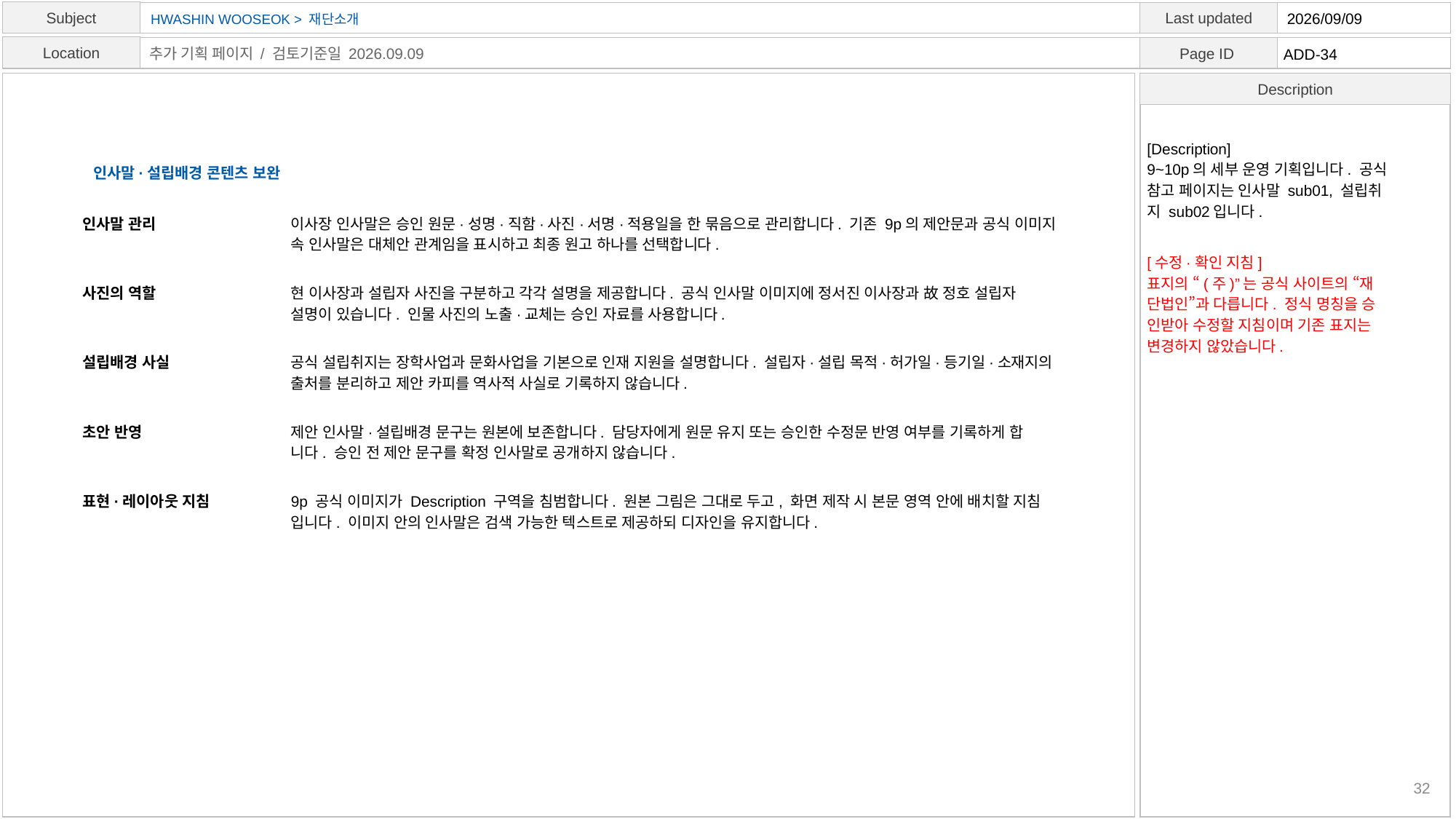

HWASHIN WOOSEOK > 재단소개
2026/09/09
ADD-34
추가 기획 페이지 / 검토기준일 2026.09.09
[Description]
9~10p의 세부 운영 기획입니다. 공식
참고 페이지는 인사말 sub01, 설립취
지 sub02입니다.
인사말·설립배경 콘텐츠 보완
인사말 관리
이사장 인사말은 승인 원문·성명·직함·사진·서명·적용일을 한 묶음으로 관리합니다. 기존 9p의 제안문과 공식 이미지
속 인사말은 대체안 관계임을 표시하고 최종 원고 하나를 선택합니다.
[수정·확인 지침]
표지의 “(주)”는 공식 사이트의 “재
단법인”과 다릅니다. 정식 명칭을 승
인받아 수정할 지침이며 기존 표지는
변경하지 않았습니다.
사진의 역할
현 이사장과 설립자 사진을 구분하고 각각 설명을 제공합니다. 공식 인사말 이미지에 정서진 이사장과 故 정호 설립자
설명이 있습니다. 인물 사진의 노출·교체는 승인 자료를 사용합니다.
설립배경 사실
공식 설립취지는 장학사업과 문화사업을 기본으로 인재 지원을 설명합니다. 설립자·설립 목적·허가일·등기일·소재지의
출처를 분리하고 제안 카피를 역사적 사실로 기록하지 않습니다.
초안 반영
제안 인사말·설립배경 문구는 원본에 보존합니다. 담당자에게 원문 유지 또는 승인한 수정문 반영 여부를 기록하게 합
니다. 승인 전 제안 문구를 확정 인사말로 공개하지 않습니다.
표현·레이아웃 지침
9p 공식 이미지가 Description 구역을 침범합니다. 원본 그림은 그대로 두고, 화면 제작 시 본문 영역 안에 배치할 지침
입니다. 이미지 안의 인사말은 검색 가능한 텍스트로 제공하되 디자인을 유지합니다.
32